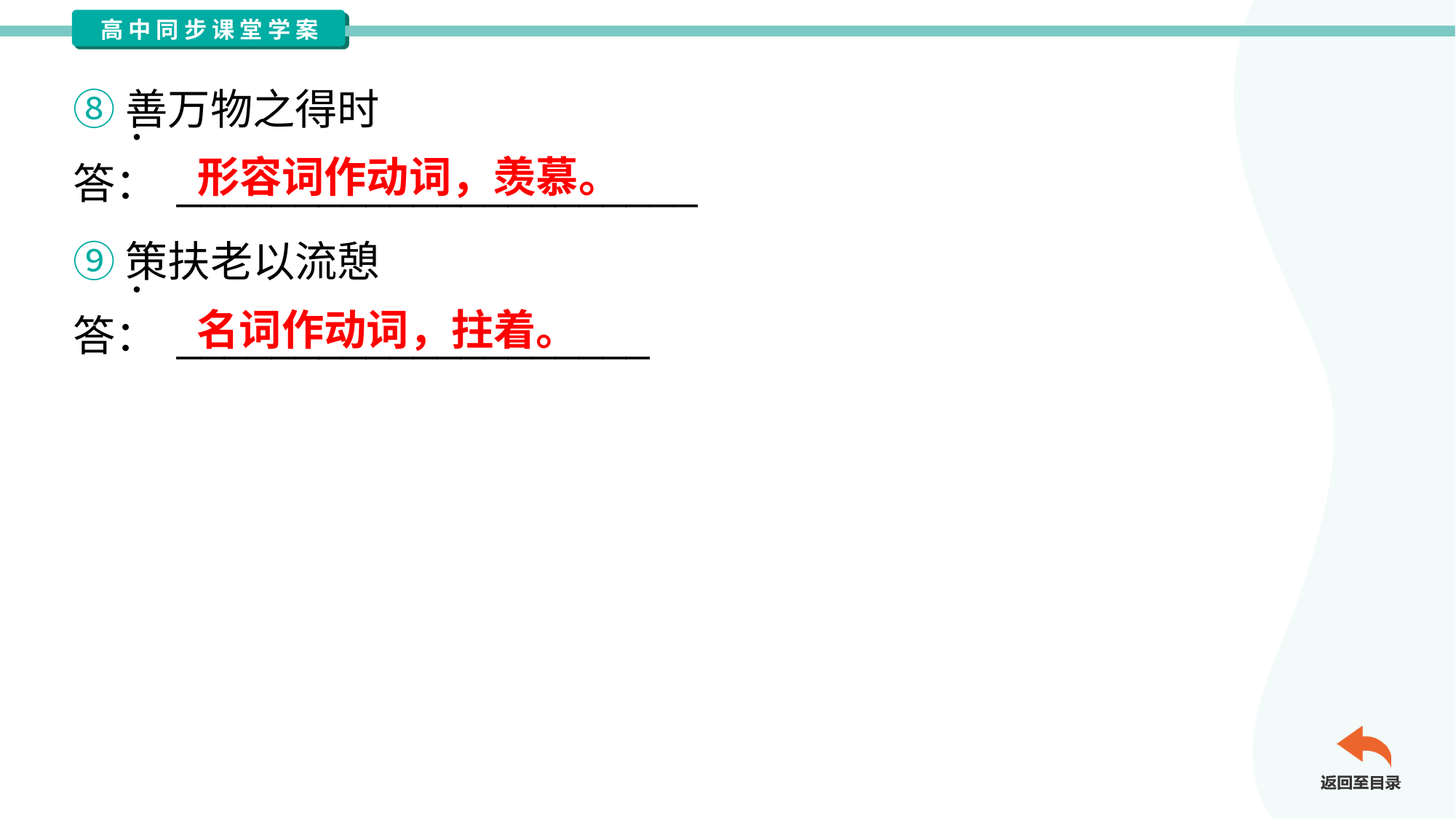

⑧善万物之得时
答： ______________________
形容词作动词，羡慕。

⑨策扶老以流憩
答： ____________________
名词作动词，拄着。